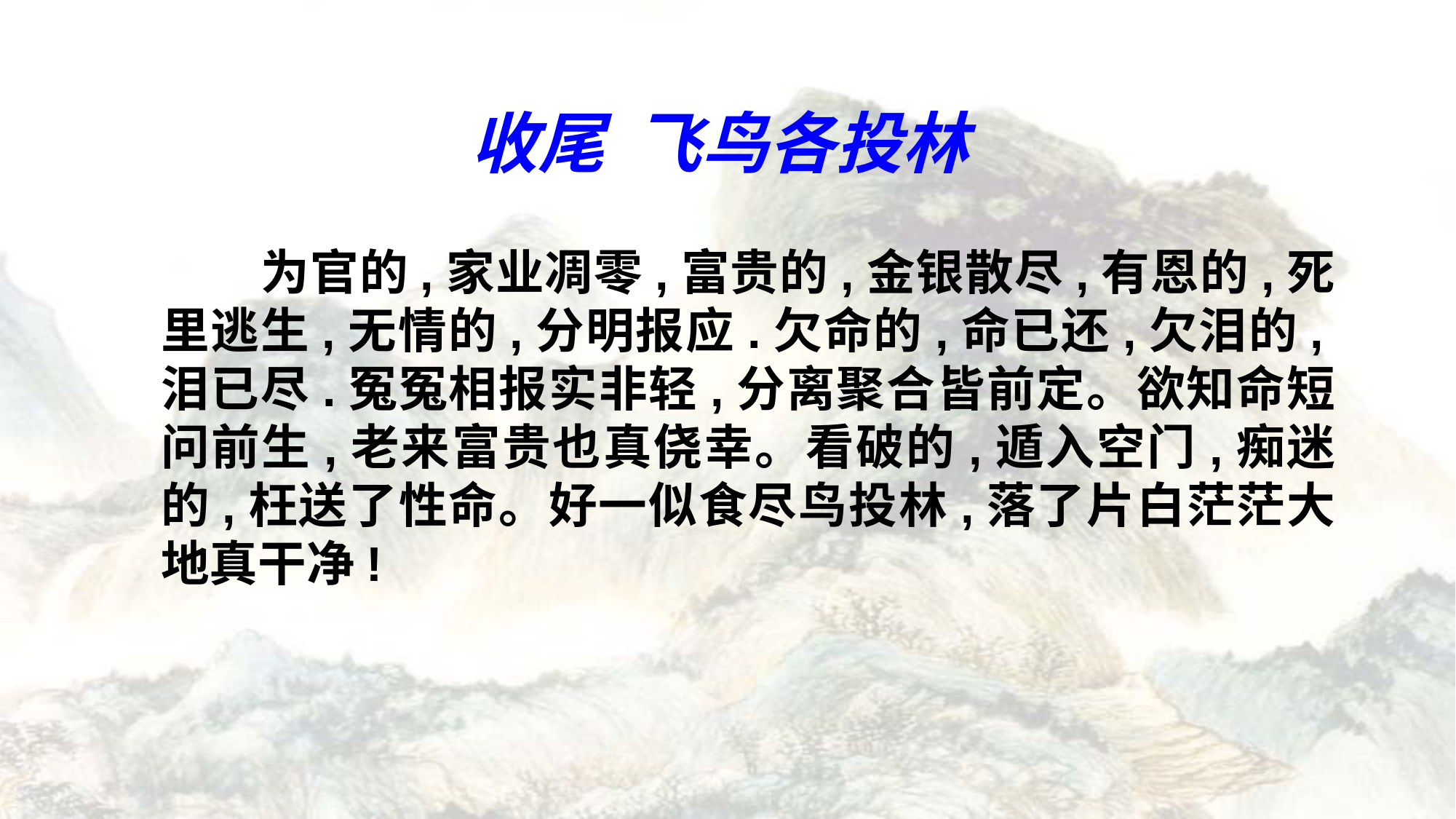

# 收尾  飞鸟各投林
           为官的,家业凋零,富贵的,金银散尽,有恩的,死里逃生,无情的,分明报应.欠命的,命已还,欠泪的,泪已尽.冤冤相报实非轻,分离聚合皆前定。欲知命短问前生,老来富贵也真侥幸。看破的,遁入空门,痴迷的,枉送了性命。好一似食尽鸟投林,落了片白茫茫大地真干净!

62